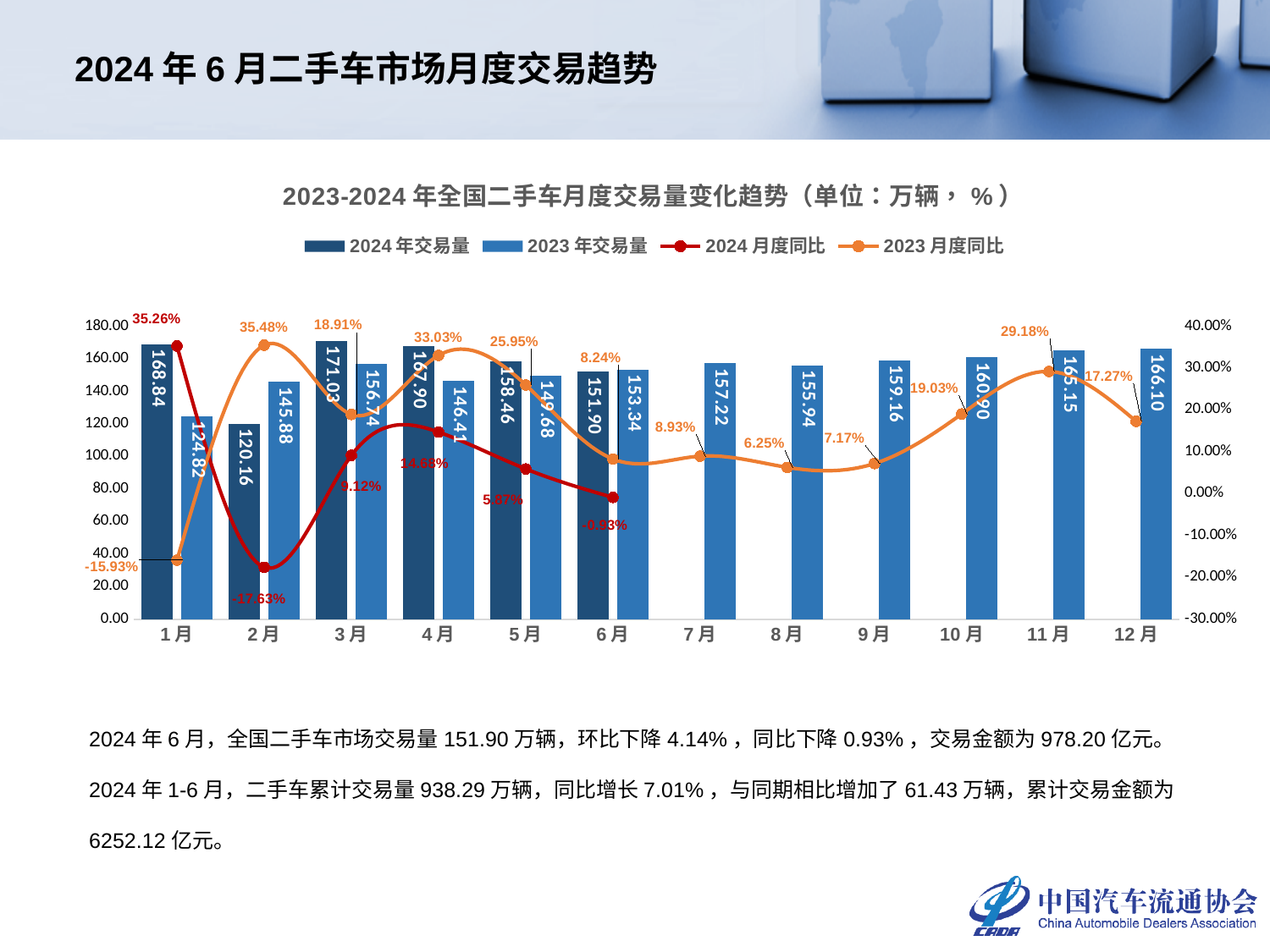

2024年6月二手车市场月度交易趋势

### Chart: 2023-2024年全国二手车月度交易量变化趋势（单位：万辆，%）

| Category | 2024年交易量 | 2023年交易量 | 2024月度同比 | 2023月度同比 |
|---|---|---|---|---|
| 1月 | 168.8366 | 124.8206 | 0.35263410046098165 | -0.15925738576240678 |
| 2月 | 120.1621 | 145.8824 | -0.17630845119082217 | 0.3547645359905647 |
| 3月 | 171.0312 | 156.7411 | 0.09117008876421069 | 0.1891117456772289 |
| 4月 | 167.8991 | 146.4076 | 0.1467922430256353 | 0.3302997289564141 |
| 5月 | 158.4609 | 149.6753 | 0.05869772768118732 | 0.2594605556340919 |
| 6月 | 151.9037 | 153.3368 | -0.009346093044853059 | 0.08243751888340149 |
| 7月 | None | 157.2154 | None | 0.08929999237841839 |
| 8月 | None | 155.9374 | None | 0.06251818419060502 |
| 9月 | None | 159.1616 | None | 0.07165600699707046 |
| 10月 | None | 160.901 | None | 0.19027839321552928 |
| 11月 | None | 165.1542 | None | 0.2918416194737337 |
| 12月 | None | 166.0984 | None | 0.17271149607233177 |
2024年6月，全国二手车市场交易量151.90万辆，环比下降4.14%，同比下降0.93%，交易金额为978.20亿元。
2024年1-6月，二手车累计交易量938.29万辆，同比增长7.01%，与同期相比增加了61.43万辆，累计交易金额为6252.12亿元。